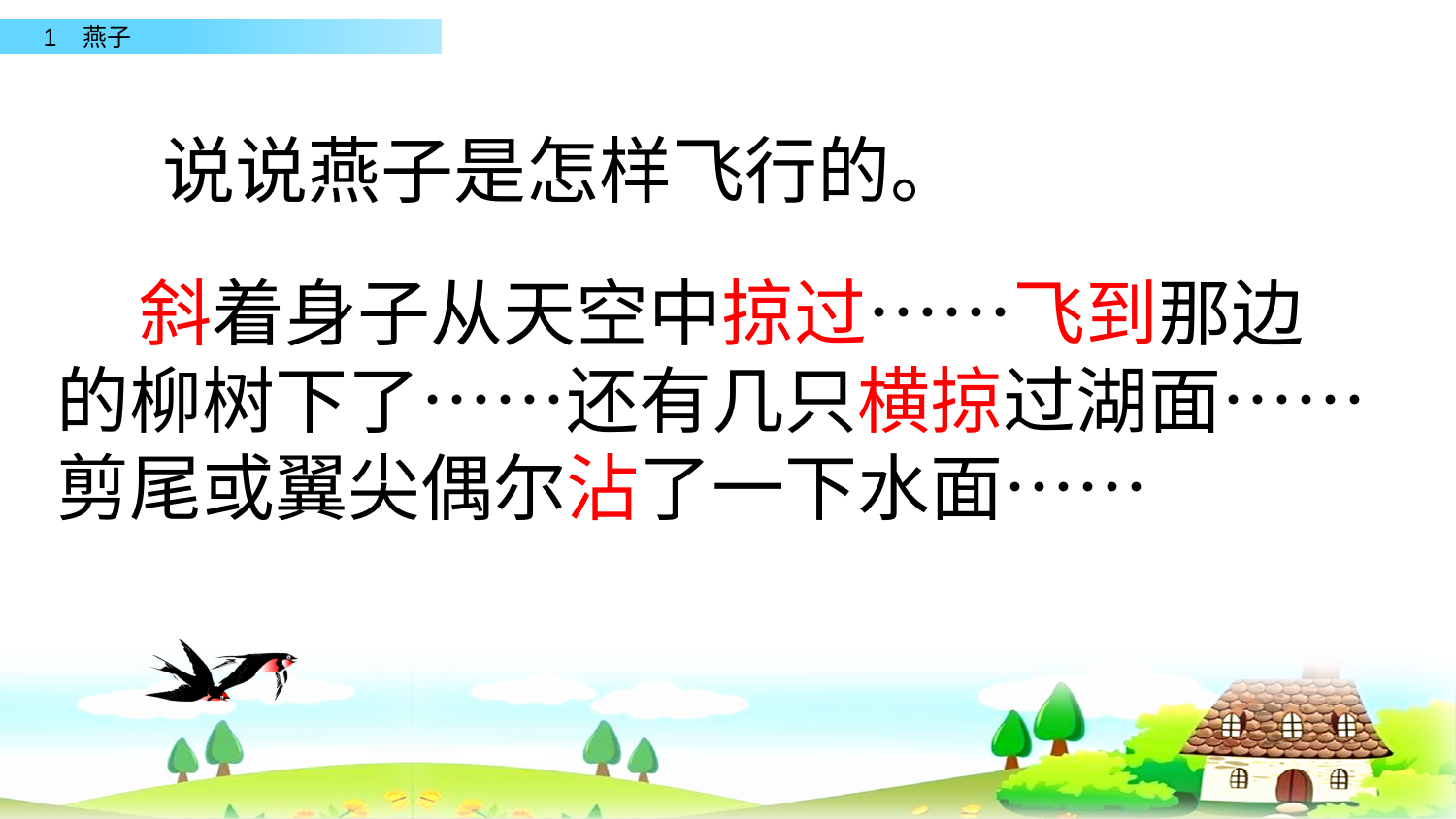

说说燕子是怎样飞行的。
    斜着身子从天空中掠过……飞到那边
的柳树下了……还有几只横掠过湖面……
剪尾或翼尖偶尔沾了一下水面……